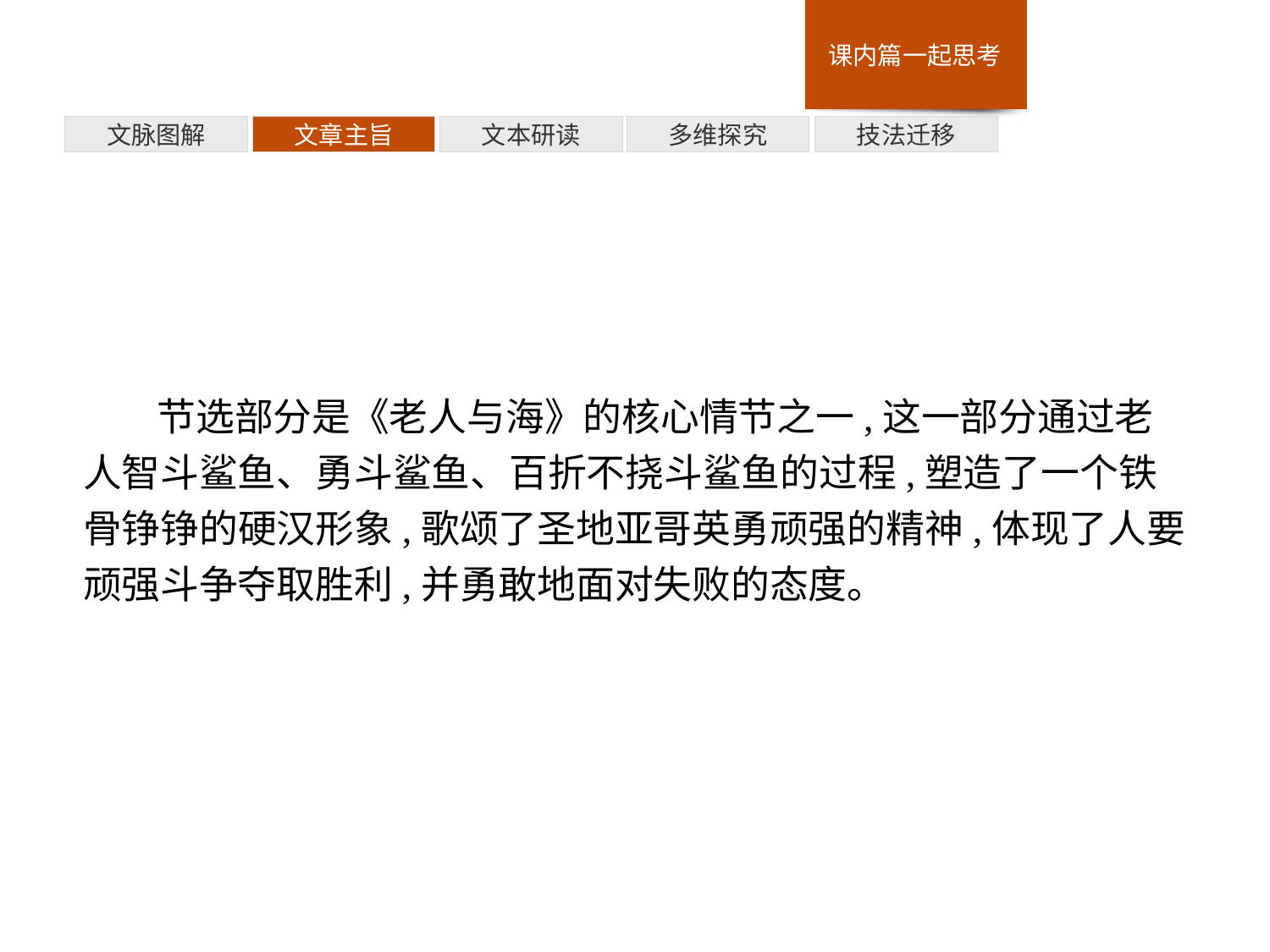

技法迁移
多维探究
文本研读
文章主旨
文脉图解
节选部分是《老人与海》的核心情节之一,这一部分通过老人智斗鲨鱼、勇斗鲨鱼、百折不挠斗鲨鱼的过程,塑造了一个铁骨铮铮的硬汉形象,歌颂了圣地亚哥英勇顽强的精神,体现了人要顽强斗争夺取胜利,并勇敢地面对失败的态度。